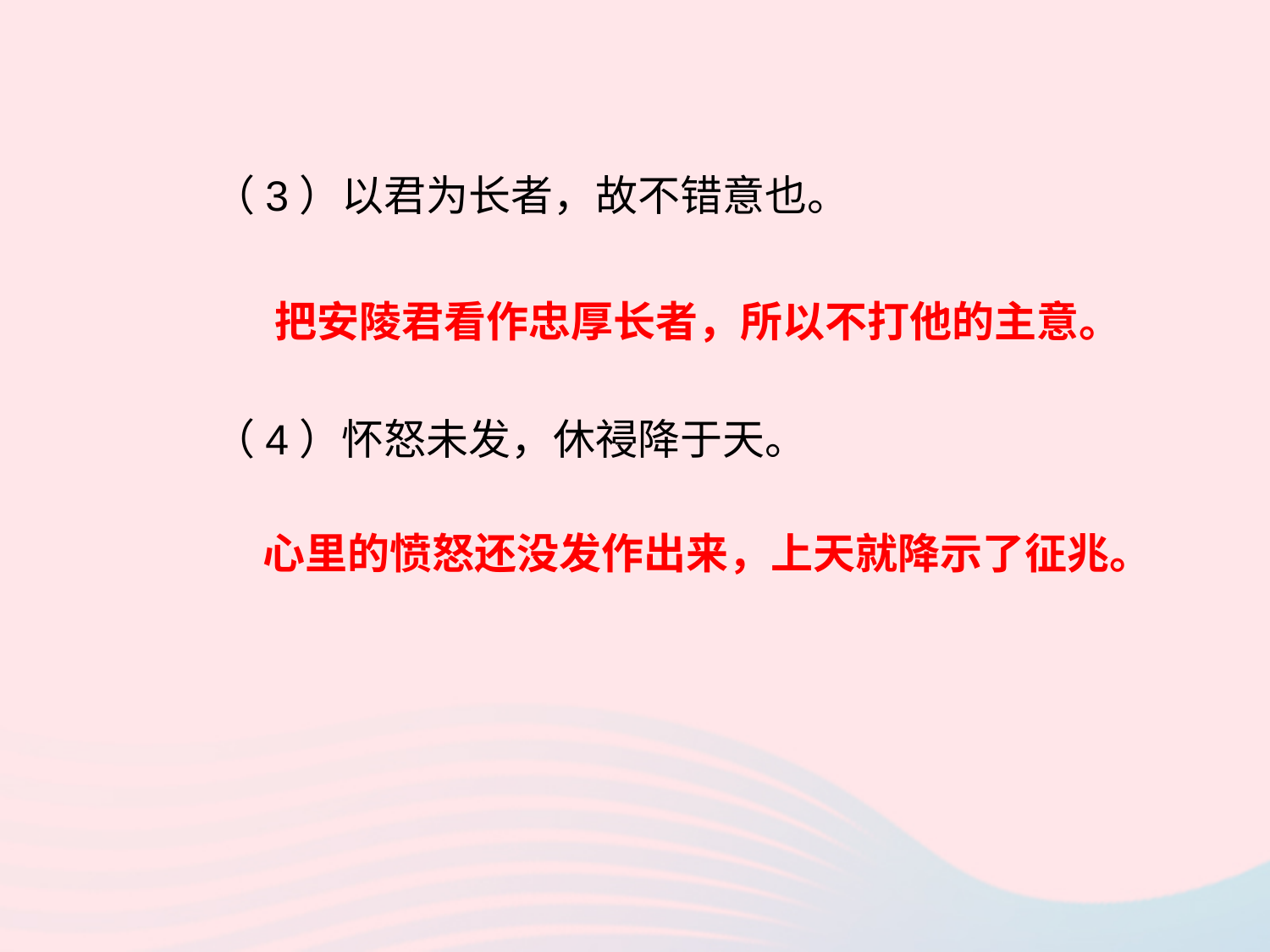

（3）以君为长者，故不错意也。

（4）怀怒未发，休祲降于天。
把安陵君看作忠厚长者，所以不打他的主意。
心里的愤怒还没发作出来，上天就降示了征兆。